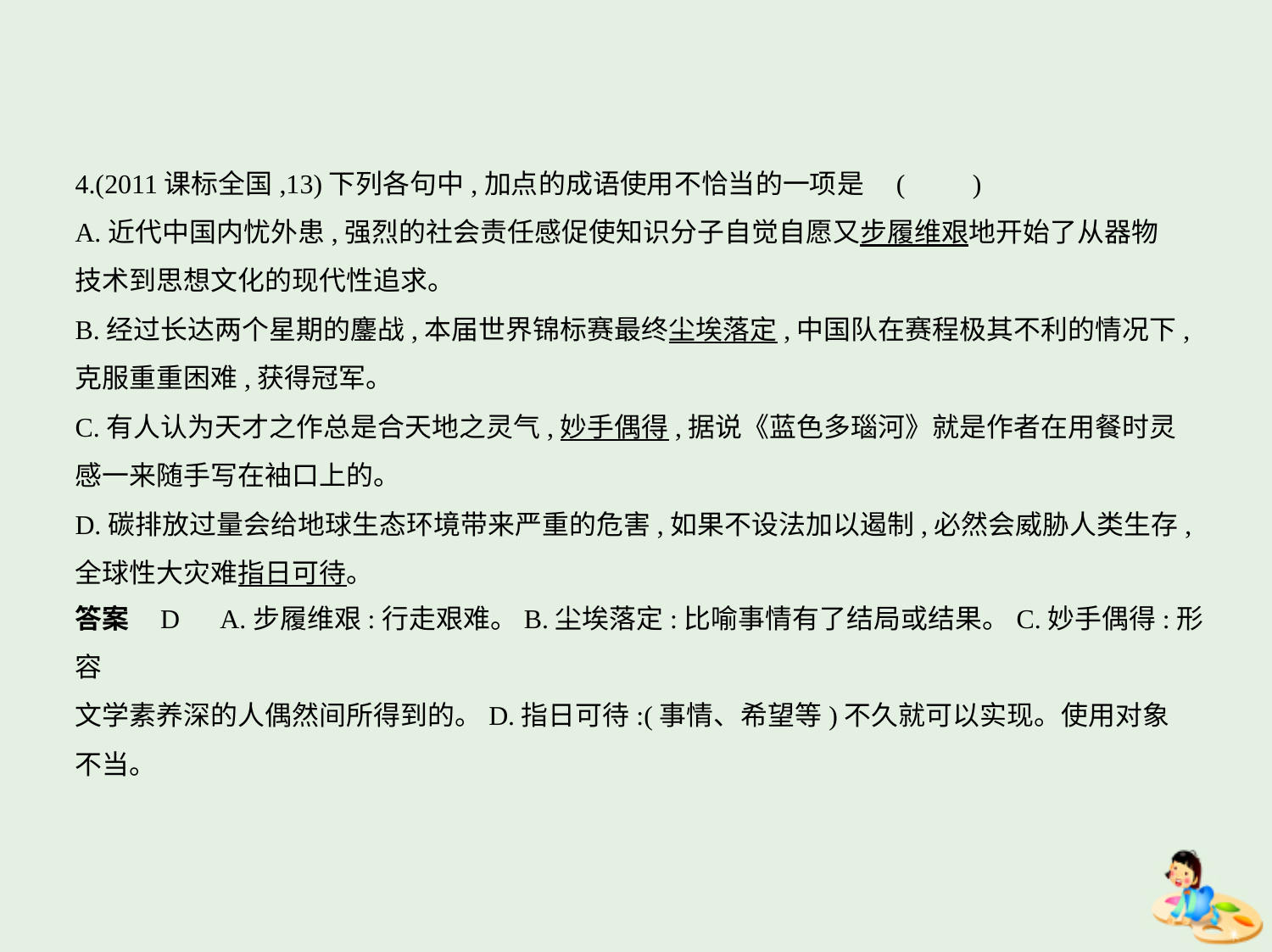

4.(2011课标全国,13)下列各句中,加点的成语使用不恰当的一项是 (　　)
A.近代中国内忧外患,强烈的社会责任感促使知识分子自觉自愿又步履维艰地开始了从器物
技术到思想文化的现代性追求。
B.经过长达两个星期的鏖战,本届世界锦标赛最终尘埃落定,中国队在赛程极其不利的情况下,
克服重重困难,获得冠军。
C.有人认为天才之作总是合天地之灵气,妙手偶得,据说《蓝色多瑙河》就是作者在用餐时灵
感一来随手写在袖口上的。
D.碳排放过量会给地球生态环境带来严重的危害,如果不设法加以遏制,必然会威胁人类生存,
全球性大灾难指日可待。
答案    D　A.步履维艰:行走艰难。B.尘埃落定:比喻事情有了结局或结果。C.妙手偶得:形容
文学素养深的人偶然间所得到的。D.指日可待:(事情、希望等)不久就可以实现。使用对象
不当。